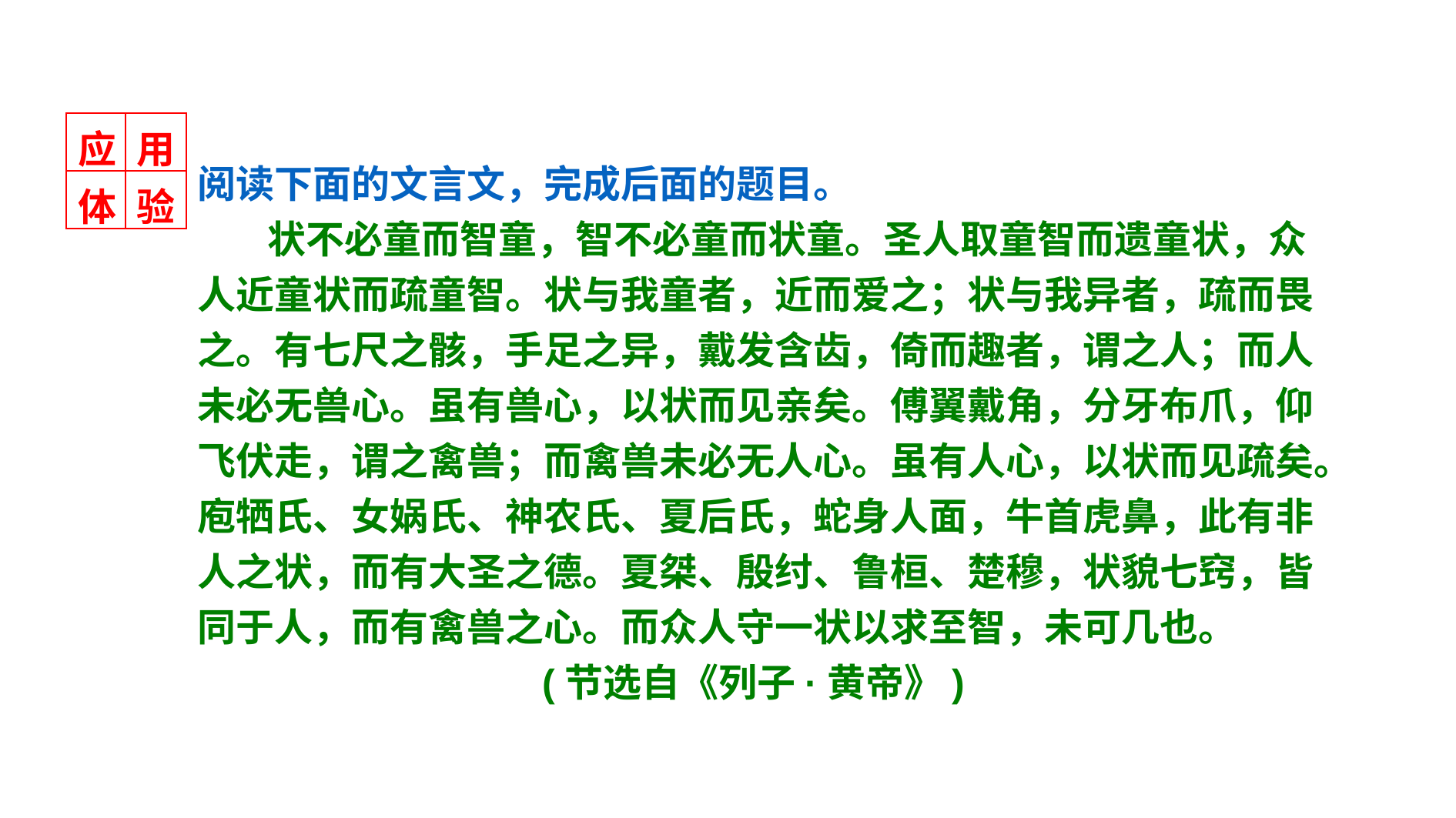

| 应 | 用 |
| --- | --- |
| 体 | 验 |
阅读下面的文言文，完成后面的题目。
       状不必童而智童，智不必童而状童。圣人取童智而遗童状，众人近童状而疏童智。状与我童者，近而爱之；状与我异者，疏而畏之。有七尺之骸，手足之异，戴发含齿，倚而趣者，谓之人；而人未必无兽心。虽有兽心，以状而见亲矣。傅翼戴角，分牙布爪，仰飞伏走，谓之禽兽；而禽兽未必无人心。虽有人心，以状而见疏矣。庖牺氏、女娲氏、神农氏、夏后氏，蛇身人面，牛首虎鼻，此有非人之状，而有大圣之德。夏桀、殷纣、鲁桓、楚穆，状貌七窍，皆同于人，而有禽兽之心。而众人守一状以求至智，未可几也。
                                (节选自《列子·黄帝》)